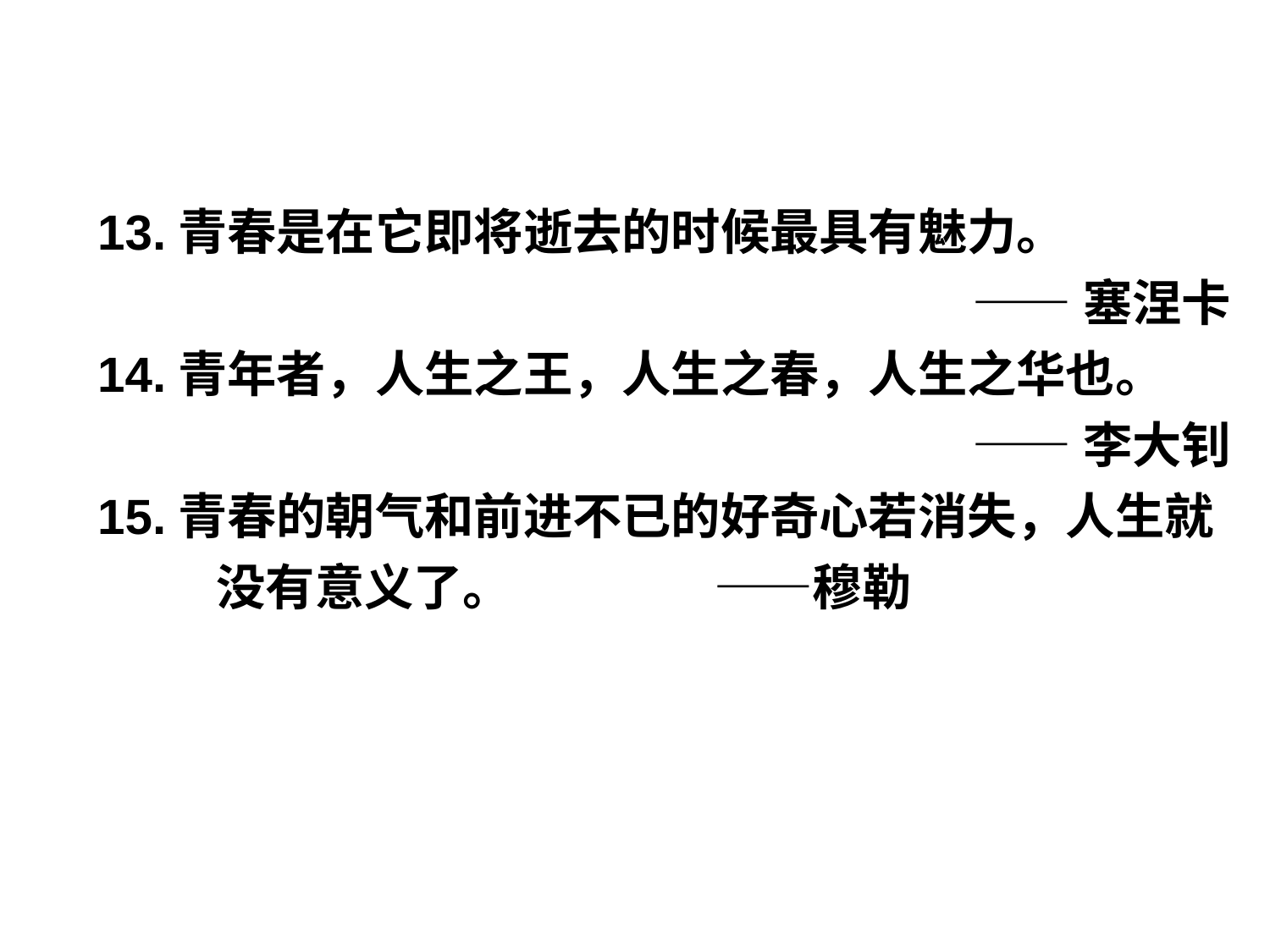

13.青春是在它即将逝去的时候最具有魅力。
——塞涅卡
    14.青年者，人生之王，人生之春，人生之华也。
——李大钊
    15.青春的朝气和前进不已的好奇心若消失，人生就没有意义了。                  ——穆勒